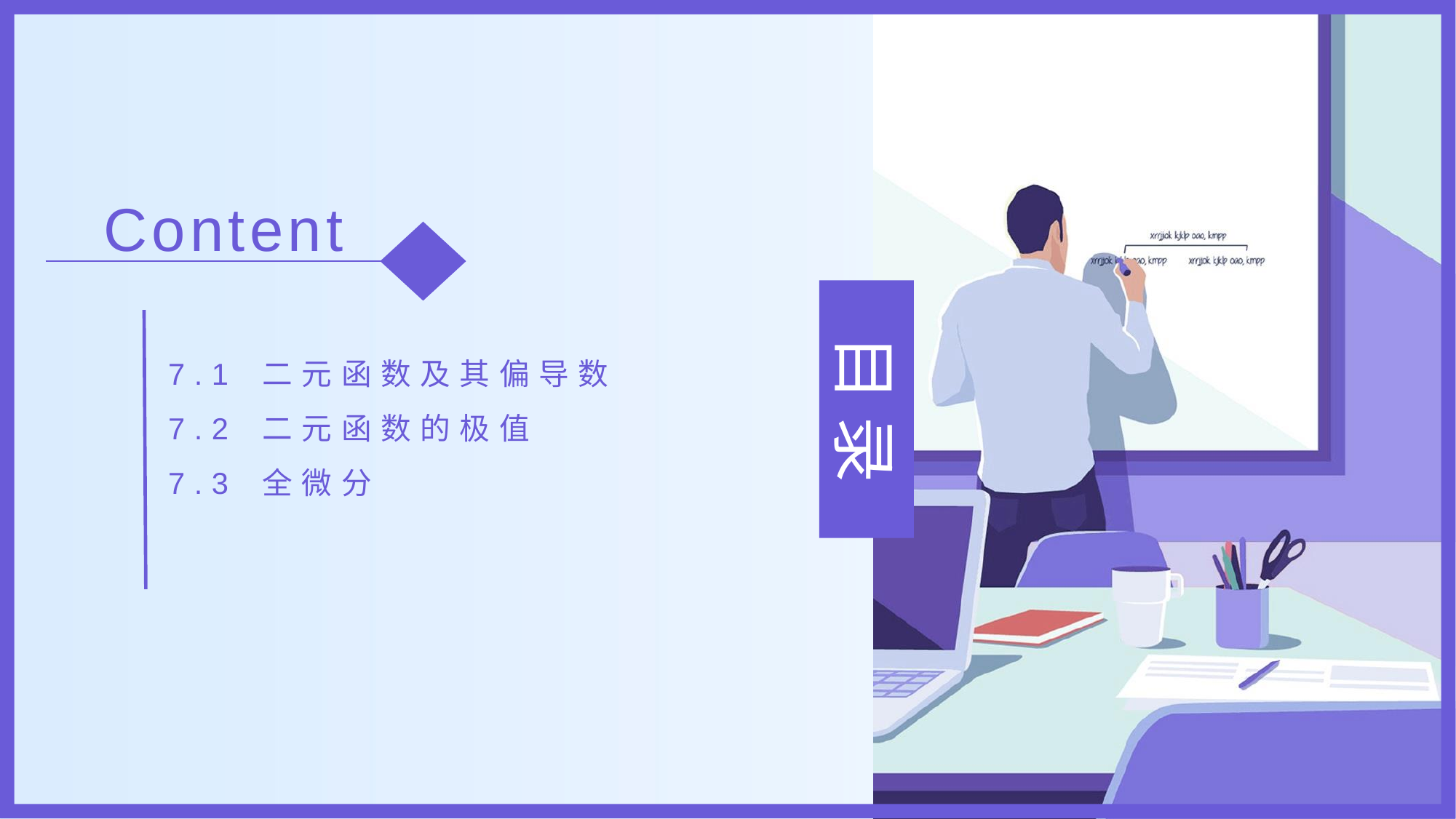

Content

7.1 二元函数及其偏导数
7.2 二元函数的极值
7.3 全微分
目 录